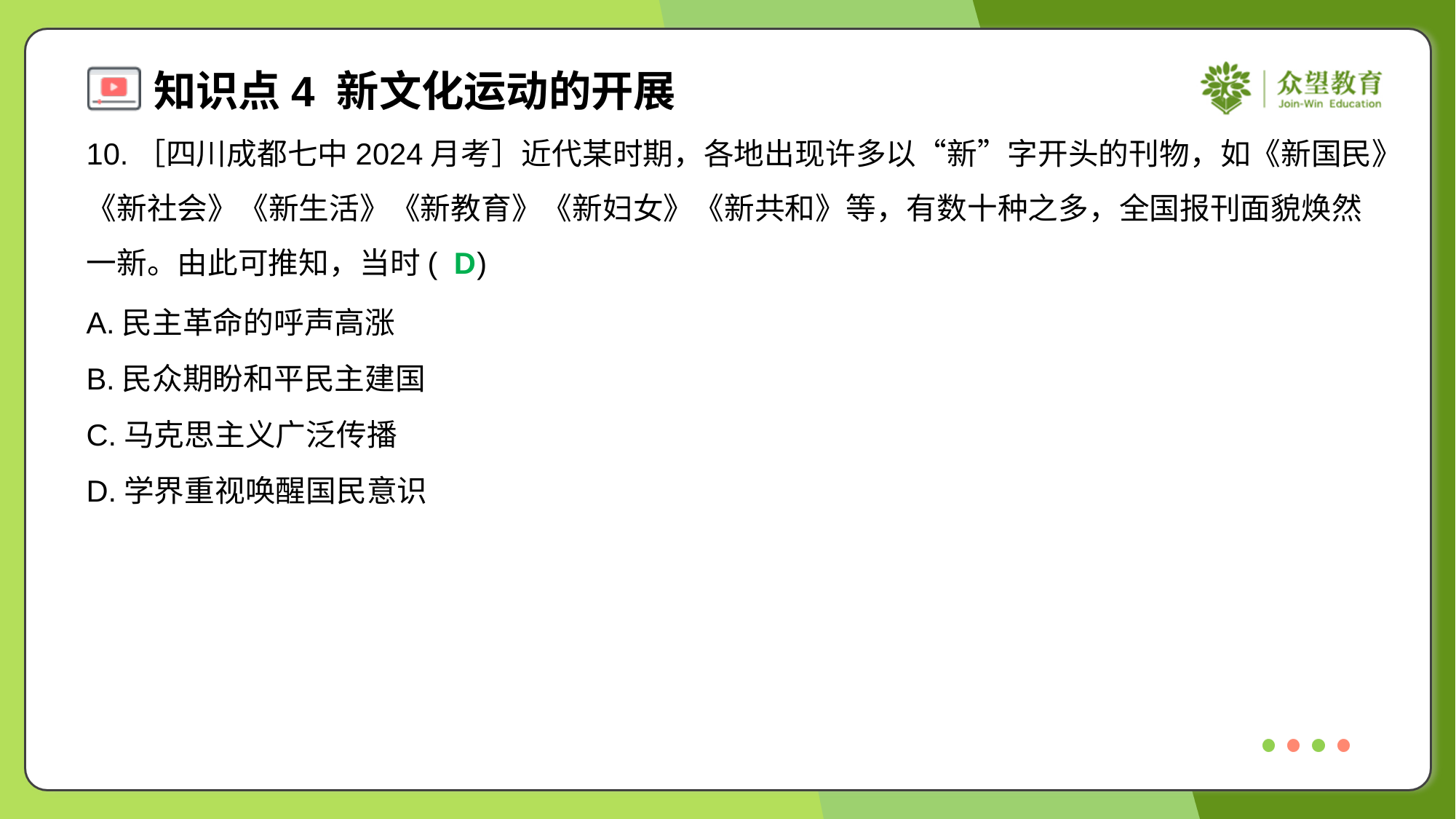

10.［四川成都七中2024月考］近代某时期，各地出现许多以“新”字开头的刊物，如《新国民》
《新社会》《新生活》《新教育》《新妇女》《新共和》等，有数十种之多，全国报刊面貌焕然
一新。由此可推知，当时(     )
D
A.民主革命的呼声高涨
B.民众期盼和平民主建国
C.马克思主义广泛传播
D.学界重视唤醒国民意识